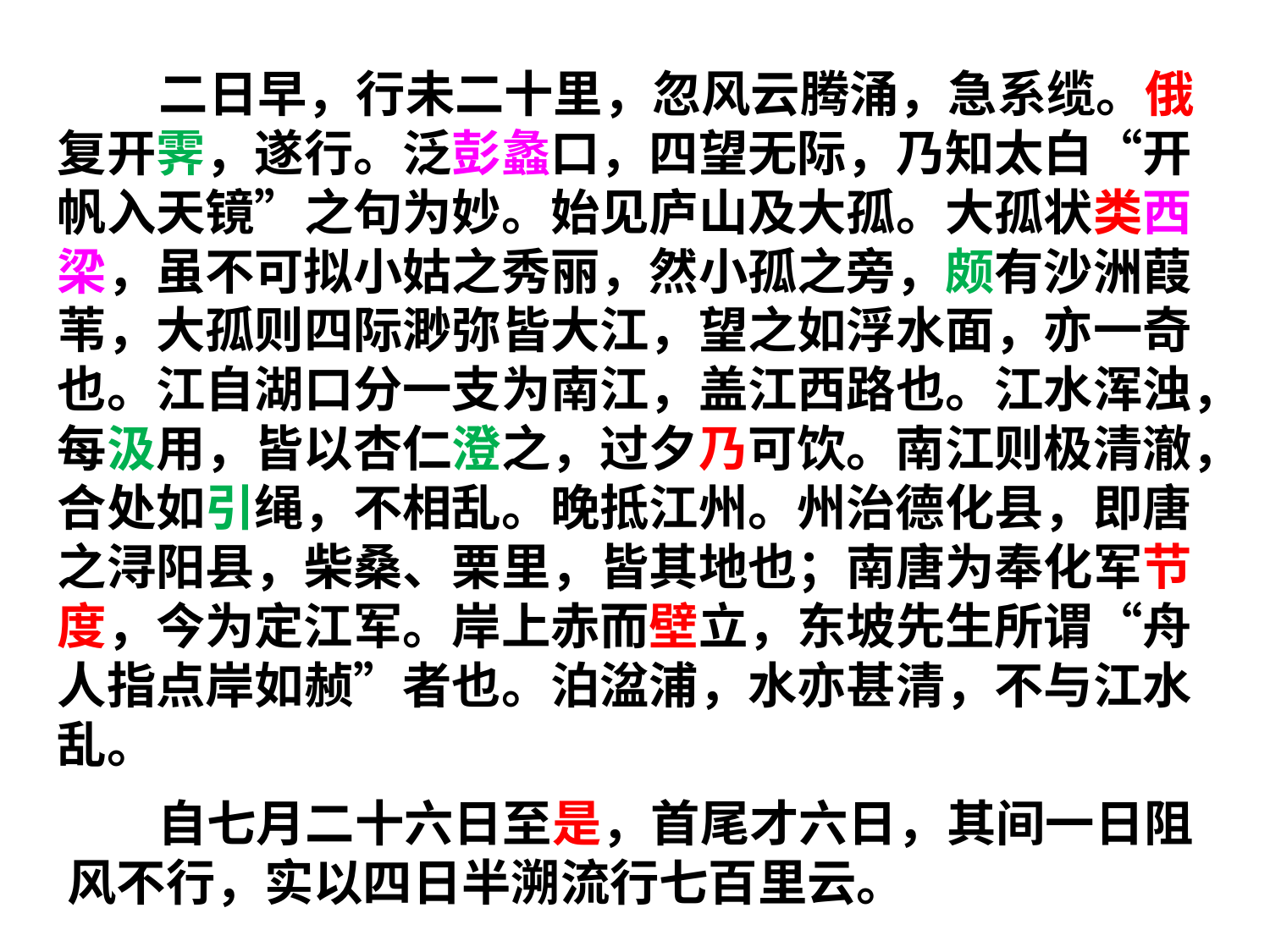

二日早，行未二十里，忽风云腾涌，急系缆。俄复开霁，遂行。泛彭蠡口，四望无际，乃知太白“开帆入天镜”之句为妙。始见庐山及大孤。大孤状类西梁，虽不可拟小姑之秀丽，然小孤之旁，颇有沙洲葭苇，大孤则四际渺弥皆大江，望之如浮水面，亦一奇也。江自湖口分一支为南江，盖江西路也。江水浑浊，每汲用，皆以杏仁澄之，过夕乃可饮。南江则极清澈，合处如引绳，不相乱。晚抵江州。州治德化县，即唐之浔阳县，柴桑、栗里，皆其地也；南唐为奉化军节度，今为定江军。岸上赤而壁立，东坡先生所谓“舟人指点岸如赪”者也。泊湓浦，水亦甚清，不与江水乱。
       自七月二十六日至是，首尾才六日，其间一日阻风不行，实以四日半溯流行七百里云。